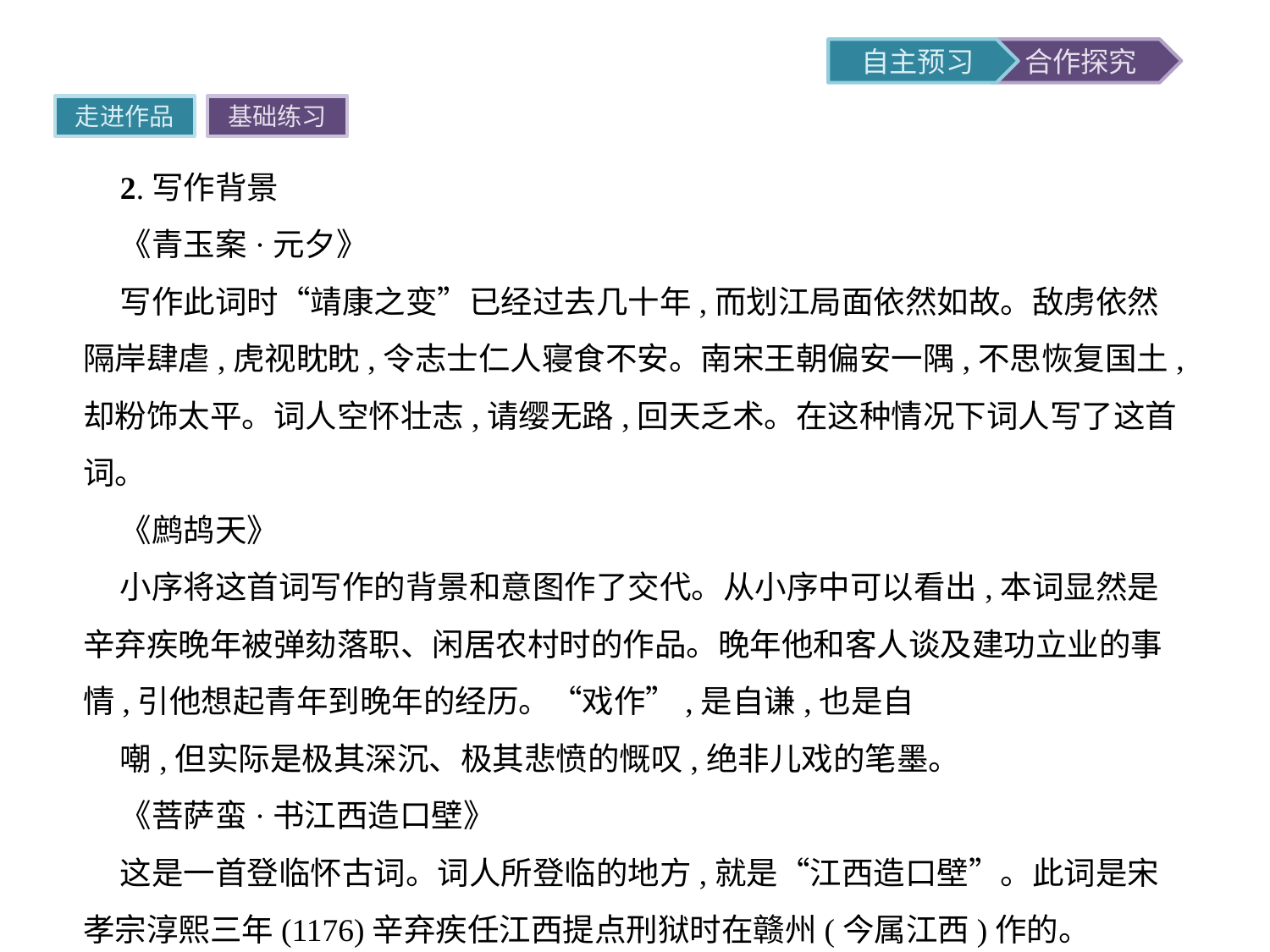

走进作品
基础练习
2.写作背景
《青玉案·元夕》
写作此词时“靖康之变”已经过去几十年,而划江局面依然如故。敌虏依然隔岸肆虐,虎视眈眈,令志士仁人寝食不安。南宋王朝偏安一隅,不思恢复国土,却粉饰太平。词人空怀壮志,请缨无路,回天乏术。在这种情况下词人写了这首词。
《鹧鸪天》
小序将这首词写作的背景和意图作了交代。从小序中可以看出,本词显然是辛弃疾晚年被弹劾落职、闲居农村时的作品。晚年他和客人谈及建功立业的事情,引他想起青年到晚年的经历。“戏作”,是自谦,也是自
嘲,但实际是极其深沉、极其悲愤的慨叹,绝非儿戏的笔墨。
《菩萨蛮·书江西造口壁》
这是一首登临怀古词。词人所登临的地方,就是“江西造口壁”。此词是宋孝宗淳熙三年(1176)辛弃疾任江西提点刑狱时在赣州(今属江西)作的。